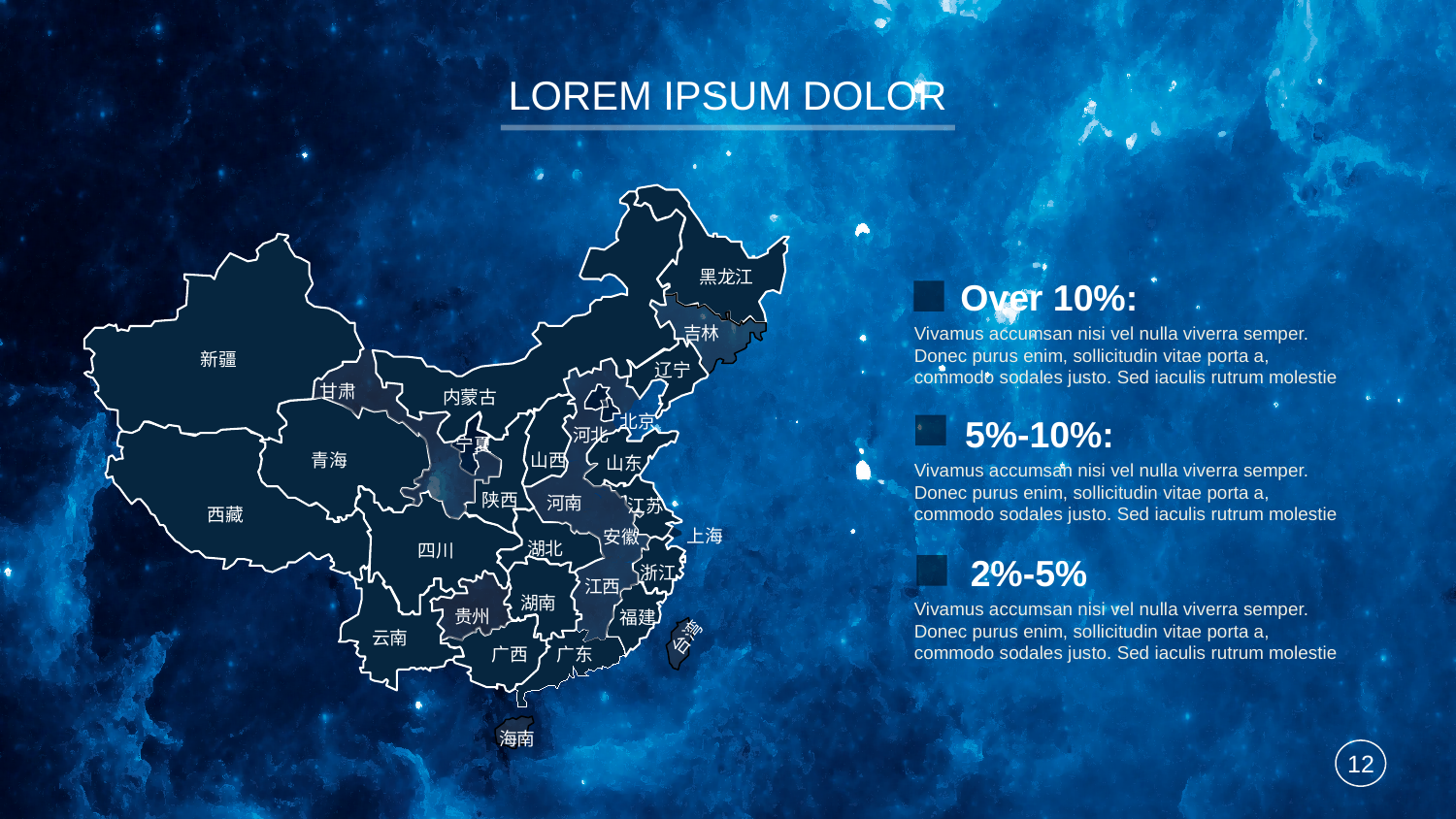

LOREM IPSUM DOLOR

黑龙江
Over 10%:

Vivamus accumsan nisi vel nulla viverra semper. Donec purus enim, sollicitudin vitae porta a, commodo sodales justo. Sed iaculis rutrum molestie
吉林

新疆

辽宁
甘肃

内蒙古

北京

5%-10%:

河北

宁夏
青海
山西
山东
Vivamus accumsan nisi vel nulla viverra semper. Donec purus enim, sollicitudin vitae porta a, commodo sodales justo. Sed iaculis rutrum molestie

陕西
河南
江苏
西藏

上海
安徽

湖北
四川

2%-5%

浙江

江西

湖南
Vivamus accumsan nisi vel nulla viverra semper. Donec purus enim, sollicitudin vitae porta a, commodo sodales justo. Sed iaculis rutrum molestie
贵州
福建
台湾

云南

广东
广西

海南